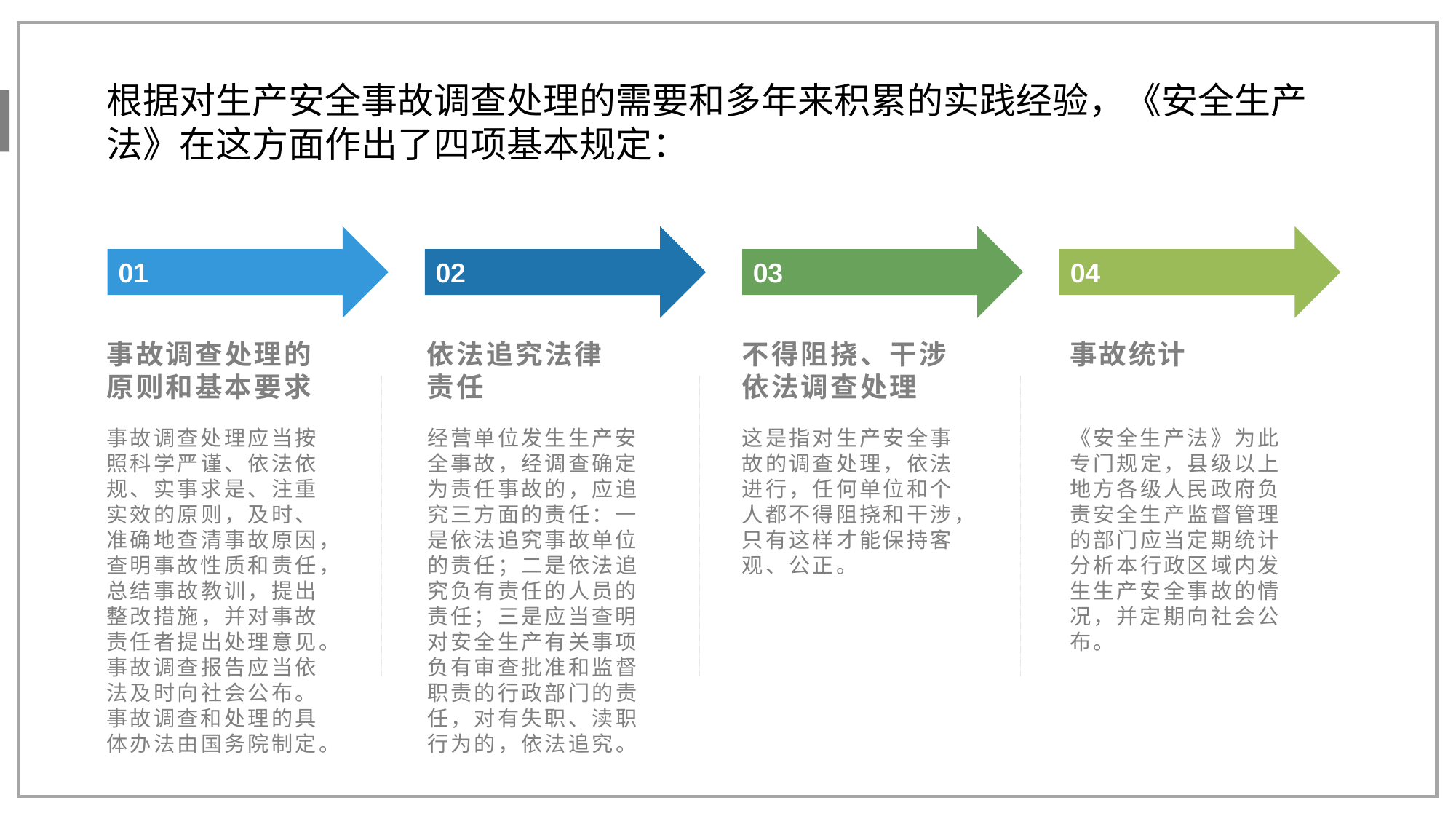

根据对生产安全事故调查处理的需要和多年来积累的实践经验，《安全生产法》在这方面作出了四项基本规定：

01
02
03
04
依法追究法律责任
事故调查处理的原则和基本要求
不得阻挠、干涉依法调查处理
事故统计
事故调查处理应当按照科学严谨、依法依规、实事求是、注重实效的原则，及时、准确地查清事故原因，查明事故性质和责任，总结事故教训，提出整改措施，并对事故责任者提出处理意见。事故调查报告应当依法及时向社会公布。事故调查和处理的具体办法由国务院制定。
经营单位发生生产安全事故，经调查确定为责任事故的，应追究三方面的责任：一是依法追究事故单位的责任；二是依法追究负有责任的人员的责任；三是应当查明对安全生产有关事项负有审查批准和监督职责的行政部门的责任，对有失职、渎职行为的，依法追究。
这是指对生产安全事故的调查处理，依法进行，任何单位和个人都不得阻挠和干涉，只有这样才能保持客观、公正。
《安全生产法》为此专门规定，县级以上地方各级人民政府负责安全生产监督管理的部门应当定期统计分析本行政区域内发生生产安全事故的情况，并定期向社会公布。